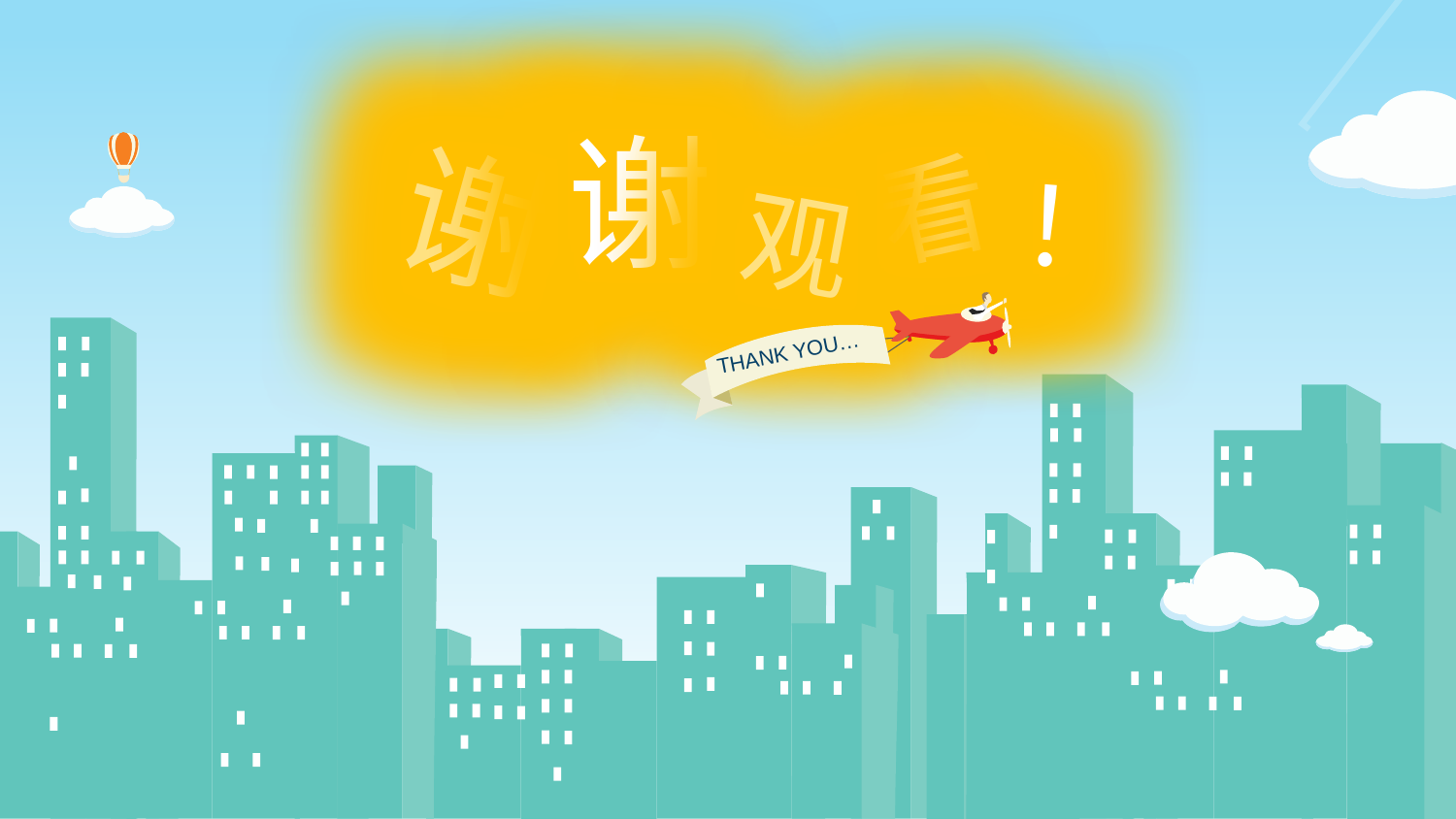

谢
谢
谢

谢
看
看
！
！
观
观

THANK YOU…